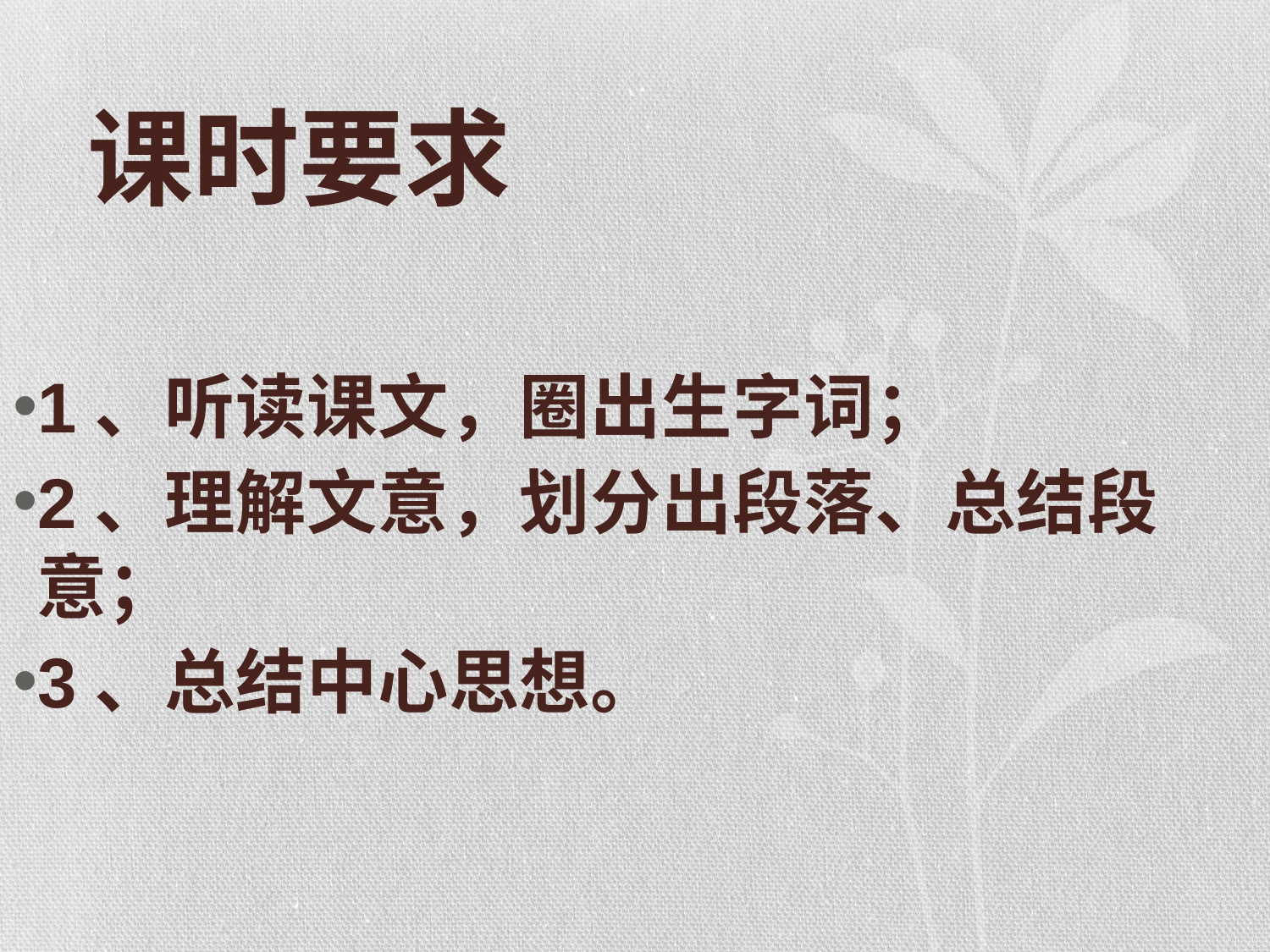

# 课时要求
1、听读课文，圈出生字词；
2、理解文意，划分出段落、总结段意；
3、总结中心思想。